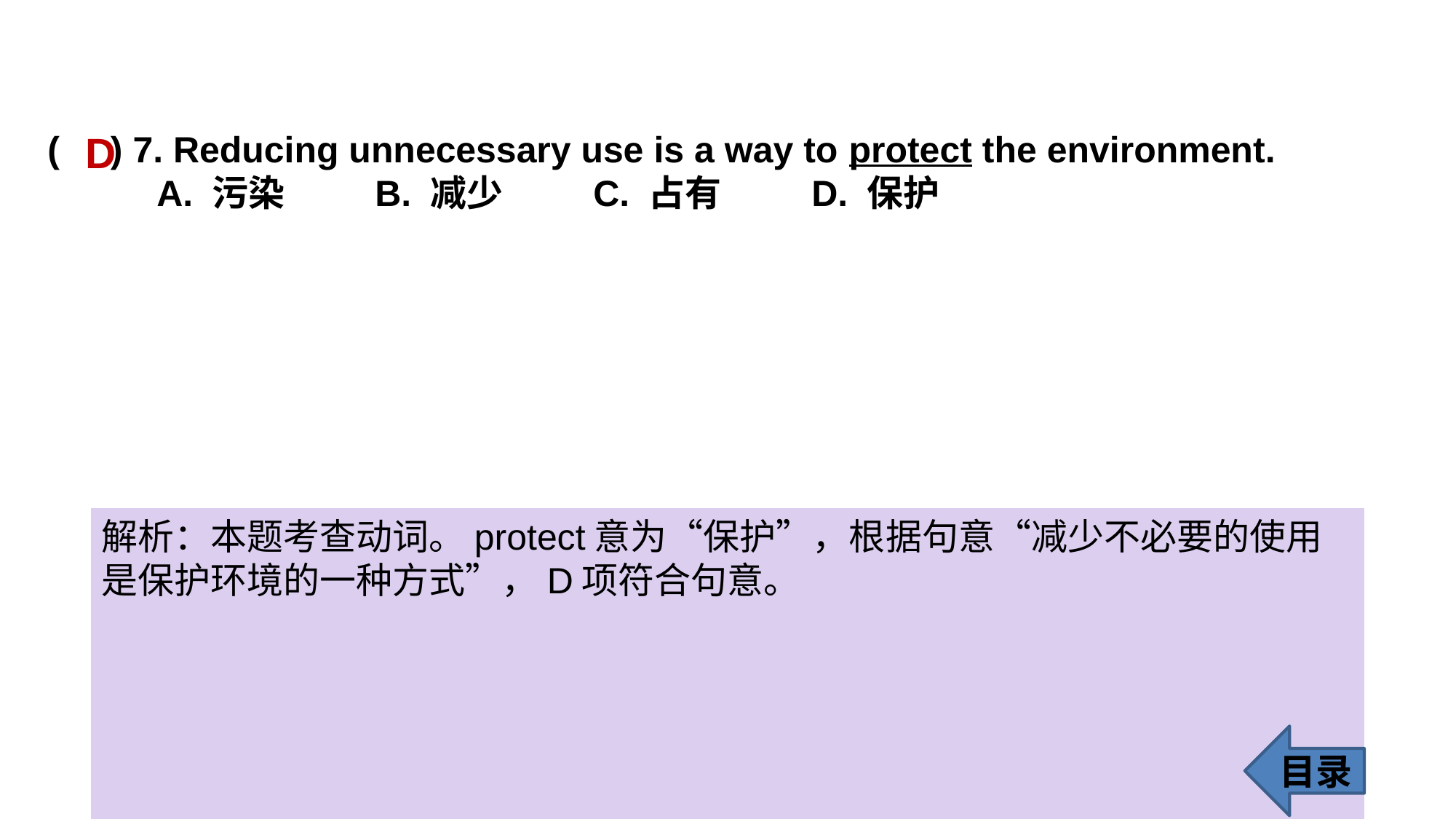

D
(     ) 7. Reducing unnecessary use is a way to protect the environment.
	A. 污染 	B. 减少 	C. 占有 	D. 保护
解析：本题考查动词。protect意为“保护”，根据句意“减少不必要的使用是保护环境的一种方式”，D项符合句意。

目录
13